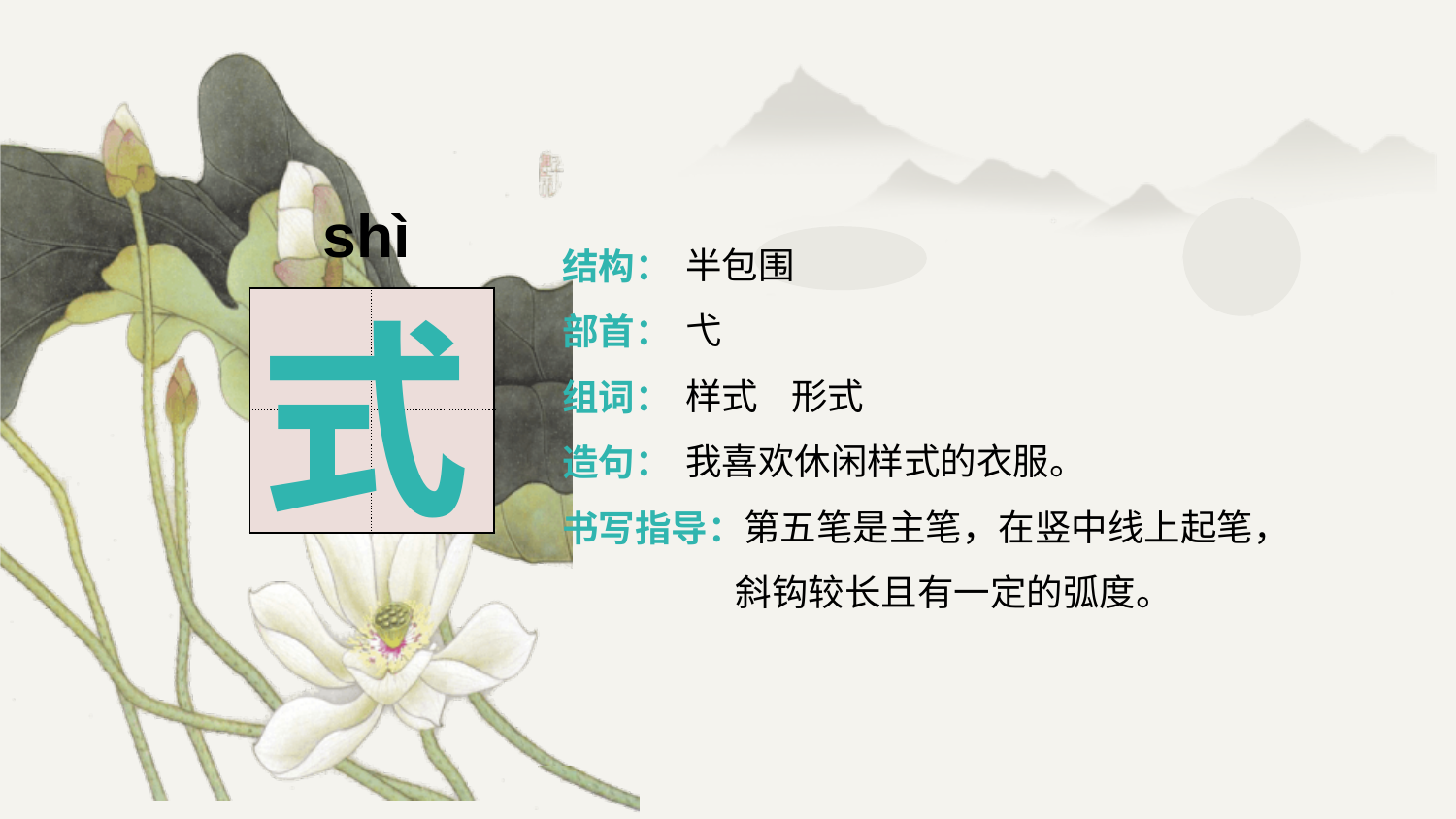

shì
半包围
弋
样式    形式
我喜欢休闲样式的衣服。
      第五笔是主笔，在竖中线上起笔，
     斜钩较长且有一定的弧度。
结构：
部首：
组词：
造句：
书写指导：
#
式
|  |  |
| --- | --- |
|  |  |